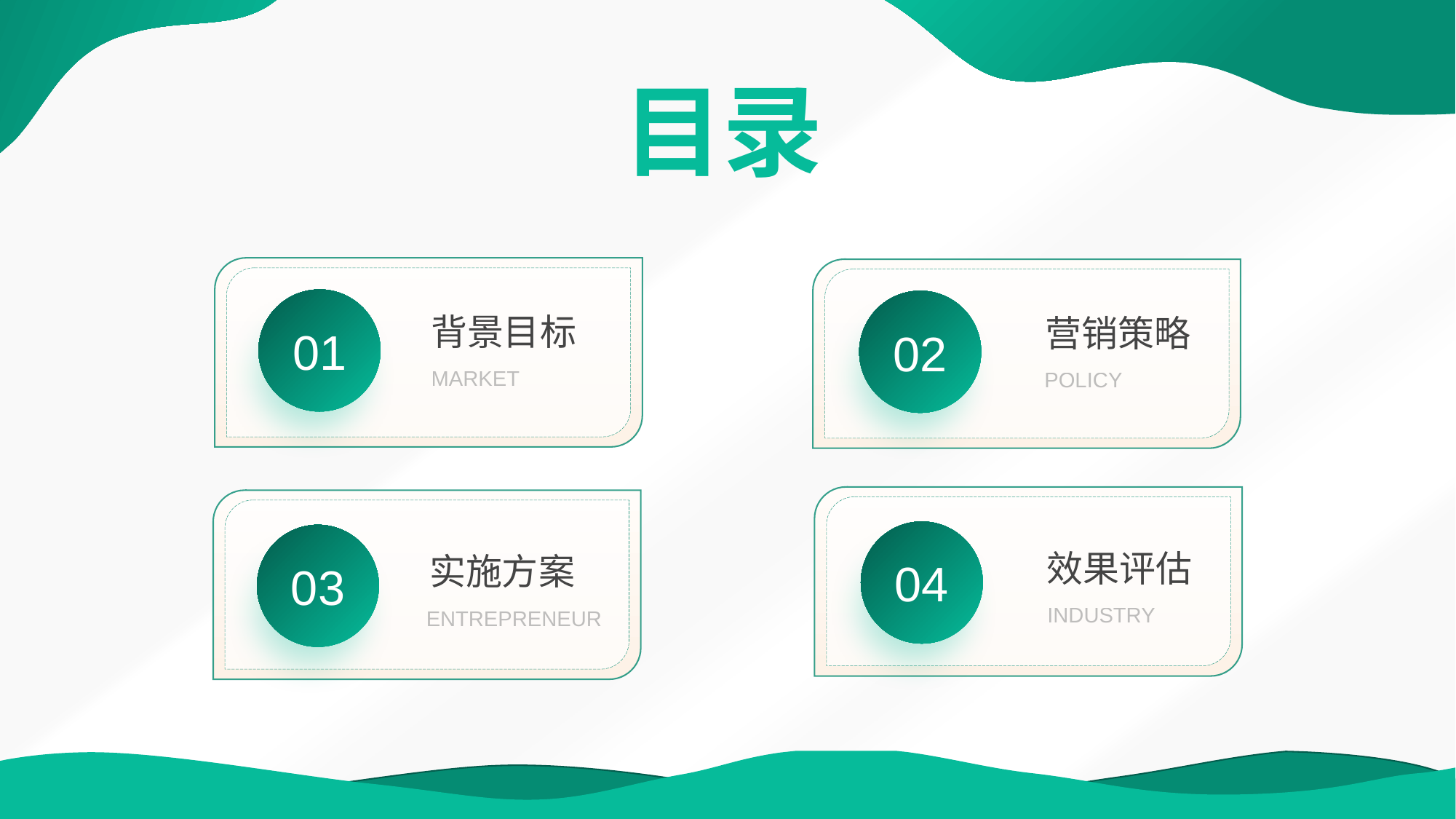

目录

01
背景目标
MARKET

02
营销策略
POLICY

04
效果评估
INDUSTRY

03
实施方案
ENTREPRENEUR